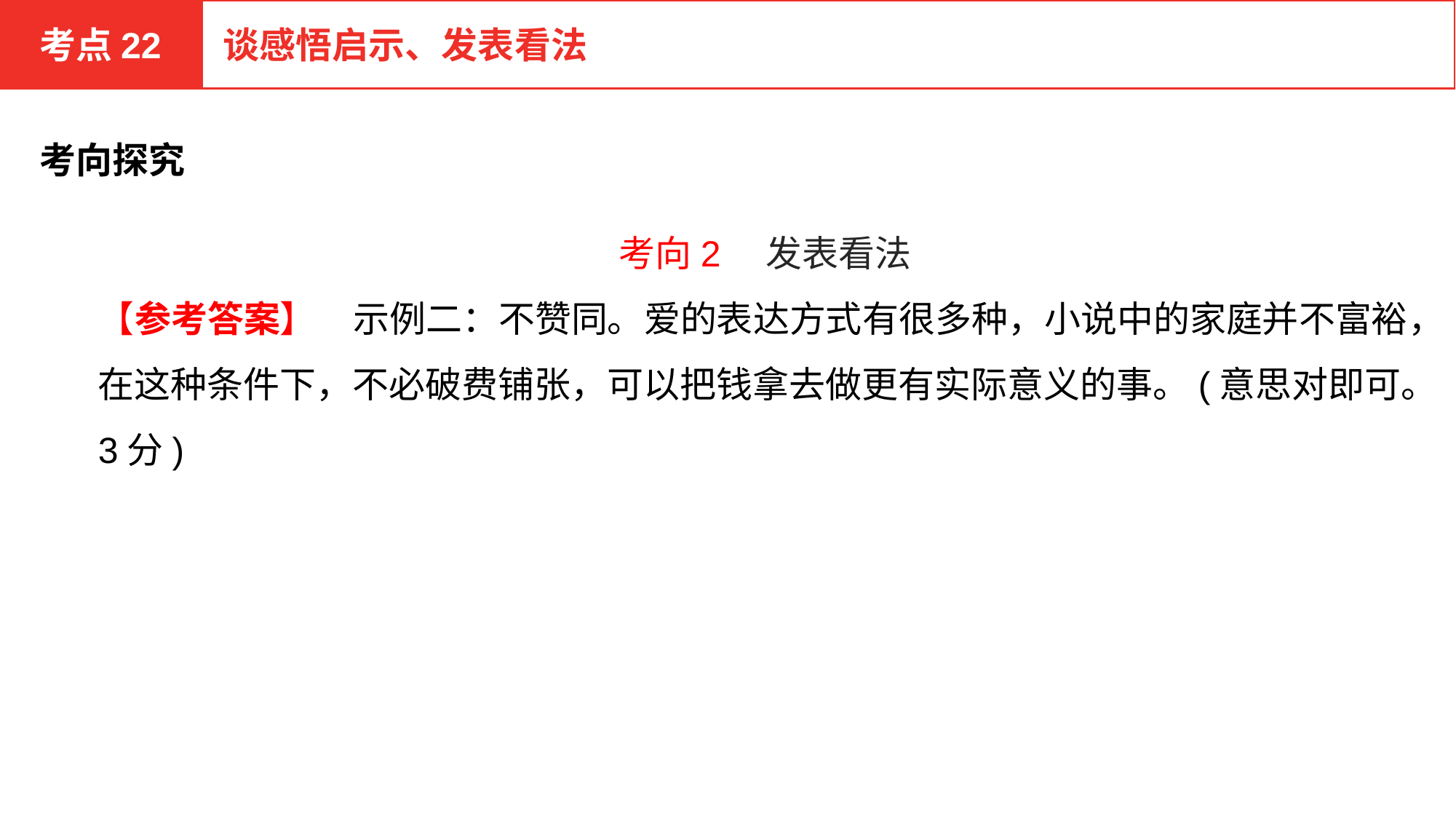

考点22
谈感悟启示、发表看法
考向探究

考向2　发表看法
【参考答案】　示例二：不赞同。爱的表达方式有很多种，小说中的家庭并不富裕，在这种条件下，不必破费铺张，可以把钱拿去做更有实际意义的事。(意思对即可。3分)